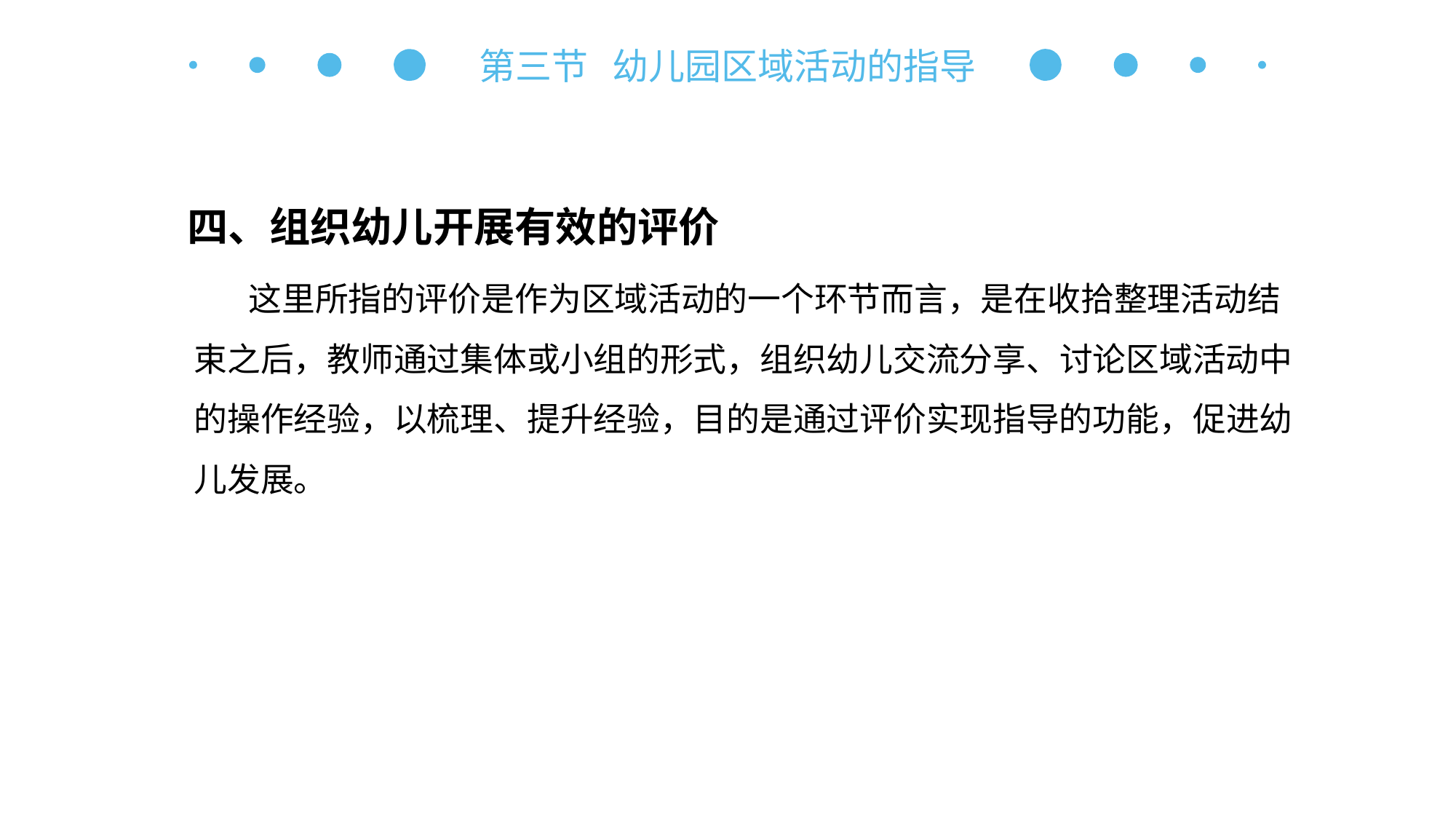

第三节   幼儿园区域活动的指导

四、组织幼儿开展有效的评价
这里所指的评价是作为区域活动的一个环节而言，是在收拾整理活动结束之后，教师通过集体或小组的形式，组织幼儿交流分享、讨论区域活动中的操作经验，以梳理、提升经验，目的是通过评价实现指导的功能，促进幼儿发展。